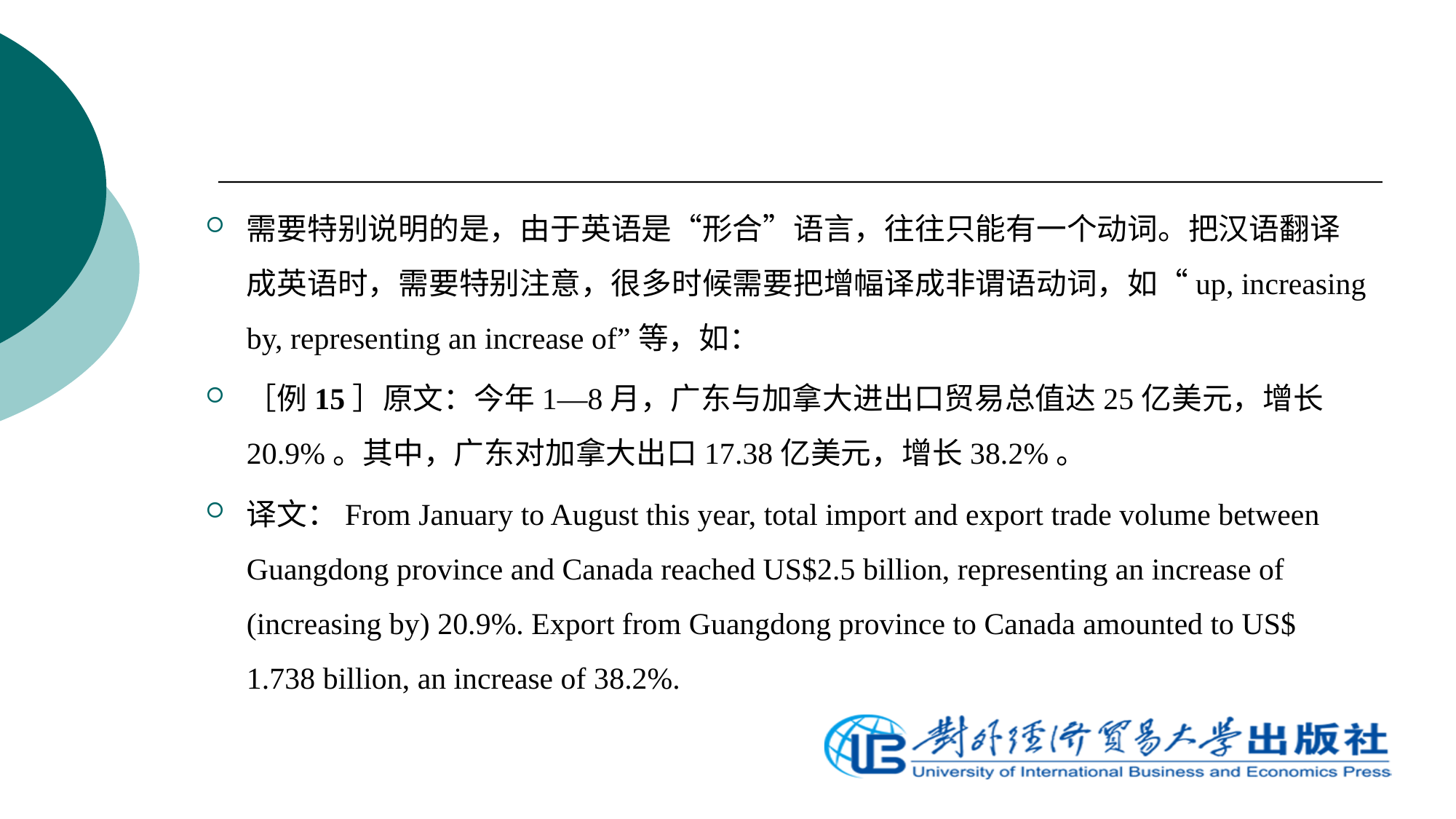

需要特别说明的是，由于英语是“形合”语言，往往只能有一个动词。把汉语翻译成英语时，需要特别注意，很多时候需要把增幅译成非谓语动词，如“up, increasing by, representing an increase of”等，如：
［例15］原文：今年1—8月，广东与加拿大进出口贸易总值达25亿美元，增长20.9%。其中，广东对加拿大出口17.38亿美元，增长38.2%。
译文：From January to August this year, total import and export trade volume between Guangdong province and Canada reached US$2.5 billion, representing an increase of (increasing by) 20.9%. Export from Guangdong province to Canada amounted to US$ 1.738 billion, an increase of 38.2%.